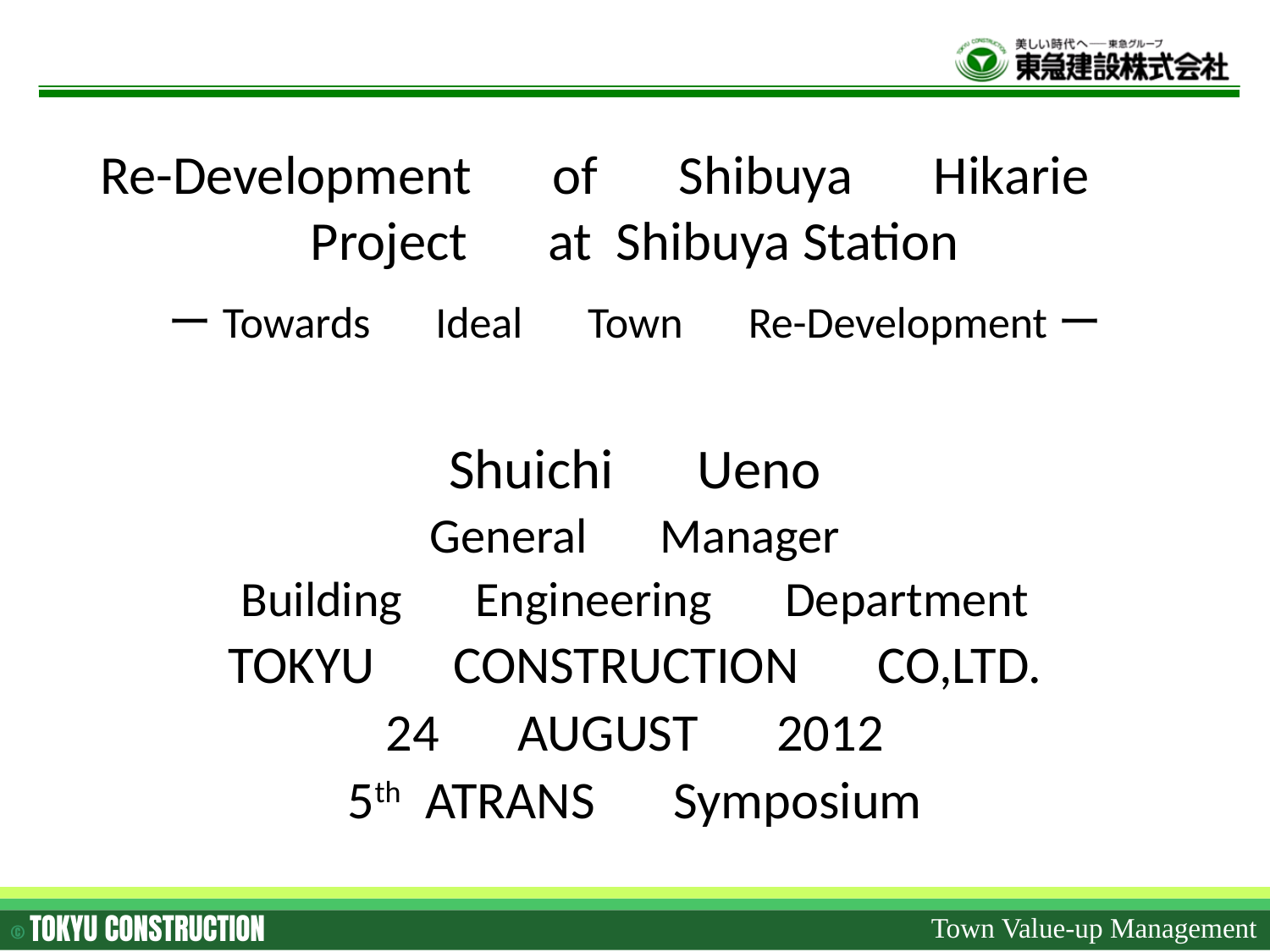

# Re-Development　of　Shibuya　Hikarie　Project　at  Shibuya Station ーTowards　Ideal　Town　Re-Developmentー
Shuichi　Ueno
General　Manager
Building　Engineering　Department
TOKYU　CONSTRUCTION　CO,LTD.
24　AUGUST　2012
5th  ATRANS　Symposium